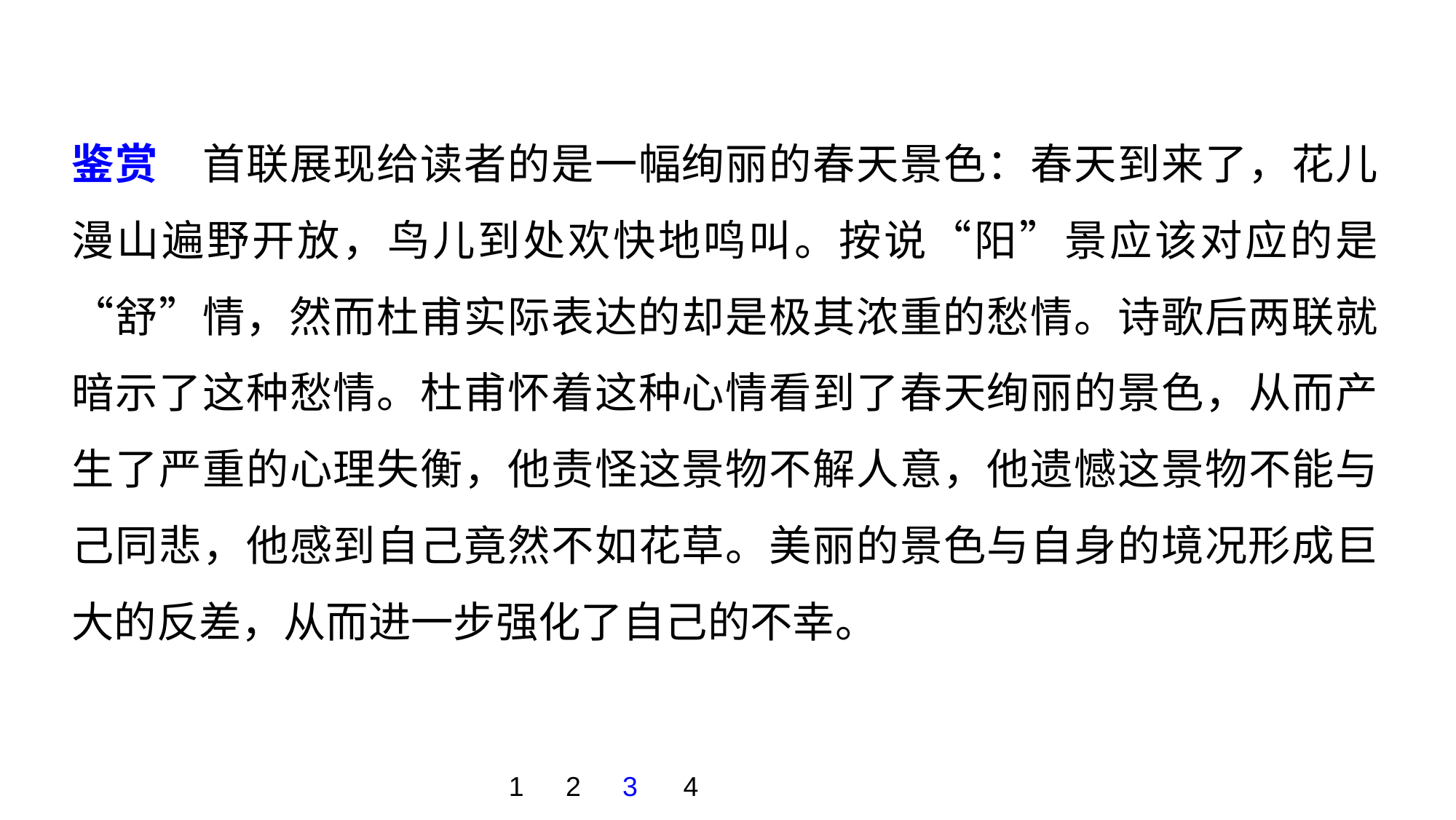

鉴赏　首联展现给读者的是一幅绚丽的春天景色：春天到来了，花儿漫山遍野开放，鸟儿到处欢快地鸣叫。按说“阳”景应该对应的是“舒”情，然而杜甫实际表达的却是极其浓重的愁情。诗歌后两联就暗示了这种愁情。杜甫怀着这种心情看到了春天绚丽的景色，从而产生了严重的心理失衡，他责怪这景物不解人意，他遗憾这景物不能与己同悲，他感到自己竟然不如花草。美丽的景色与自身的境况形成巨大的反差，从而进一步强化了自己的不幸。
1
2
3
4